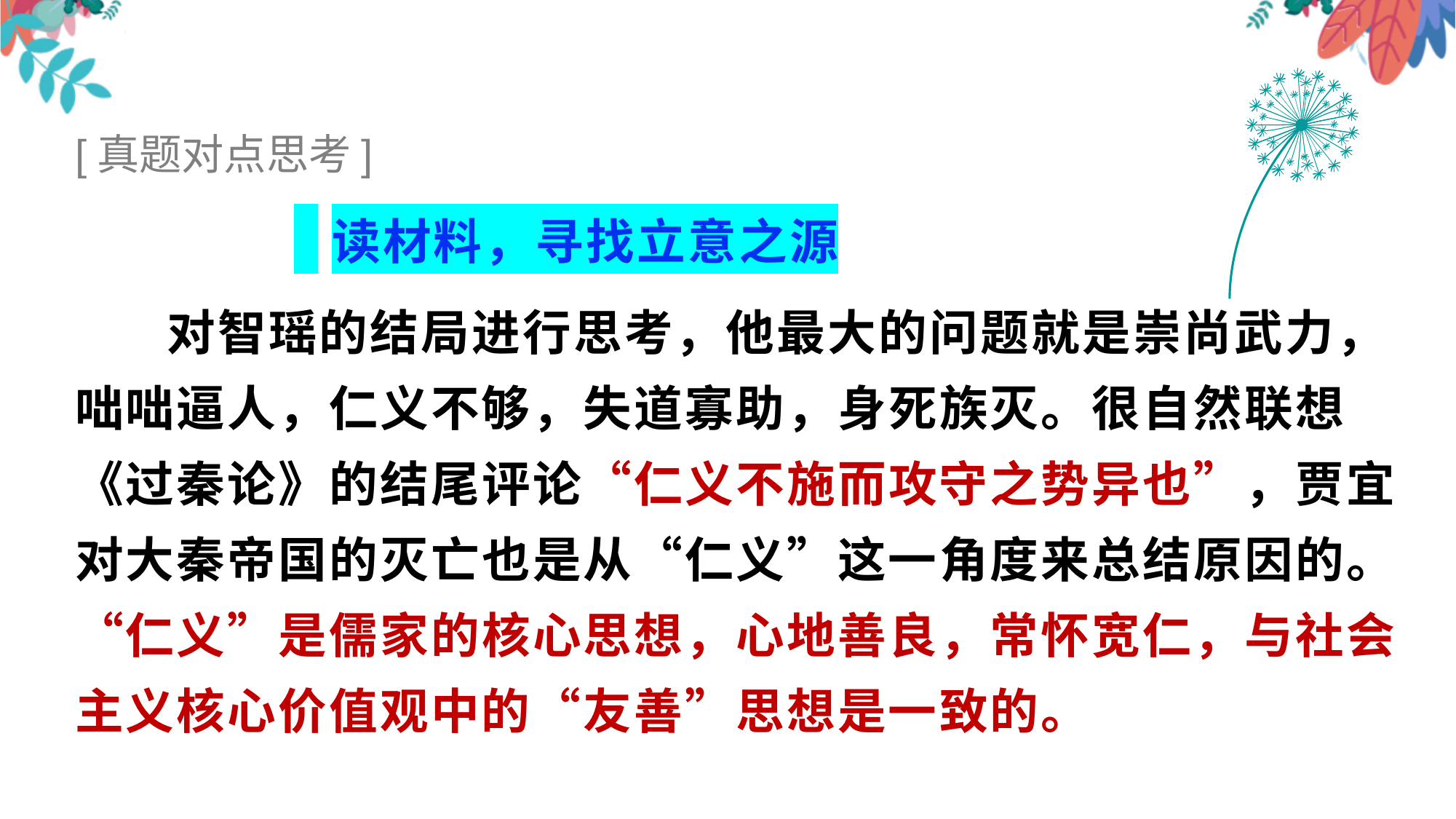

[真题对点思考]
                   读材料，寻找立意之源
      对智瑶的结局进行思考，他最大的问题就是崇尚武力，咄咄逼人，仁义不够，失道寡助，身死族灭。很自然联想《过秦论》的结尾评论“仁义不施而攻守之势异也”，贾宜对大秦帝国的灭亡也是从“仁义”这一角度来总结原因的。“仁义”是儒家的核心思想，心地善良，常怀宽仁，与社会主义核心价值观中的“友善”思想是一致的。